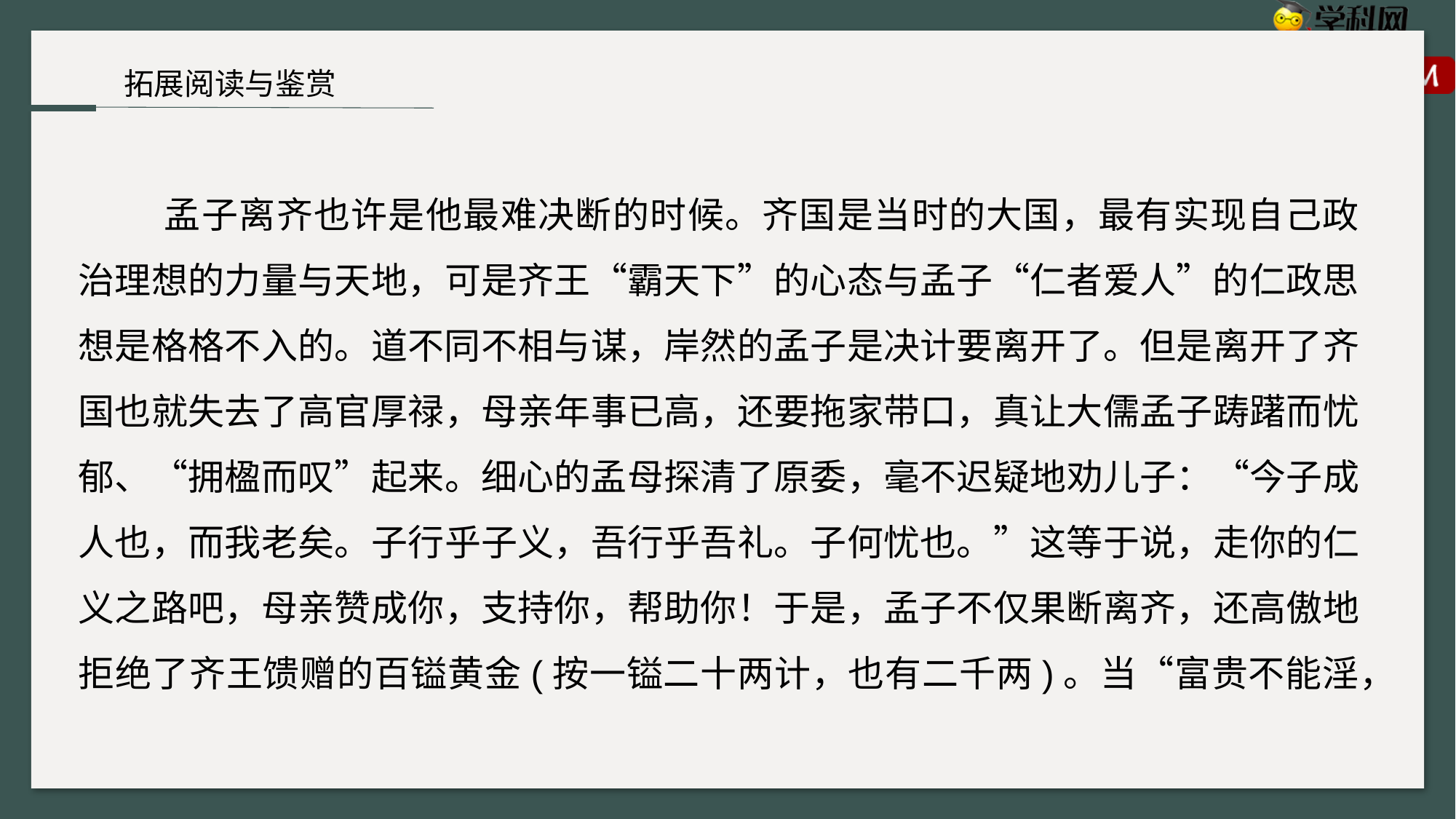

拓展阅读与鉴赏
孟子离齐也许是他最难决断的时候。齐国是当时的大国，最有实现自己政治理想的力量与天地，可是齐王“霸天下”的心态与孟子“仁者爱人”的仁政思想是格格不入的。道不同不相与谋，岸然的孟子是决计要离开了。但是离开了齐国也就失去了高官厚禄，母亲年事已高，还要拖家带口，真让大儒孟子踌躇而忧郁、“拥楹而叹”起来。细心的孟母探清了原委，毫不迟疑地劝儿子：“今子成人也，而我老矣。子行乎子义，吾行乎吾礼。子何忧也。”这等于说，走你的仁义之路吧，母亲赞成你，支持你，帮助你！于是，孟子不仅果断离齐，还高傲地拒绝了齐王馈赠的百镒黄金(按一镒二十两计，也有二千两)。当“富贵不能淫，